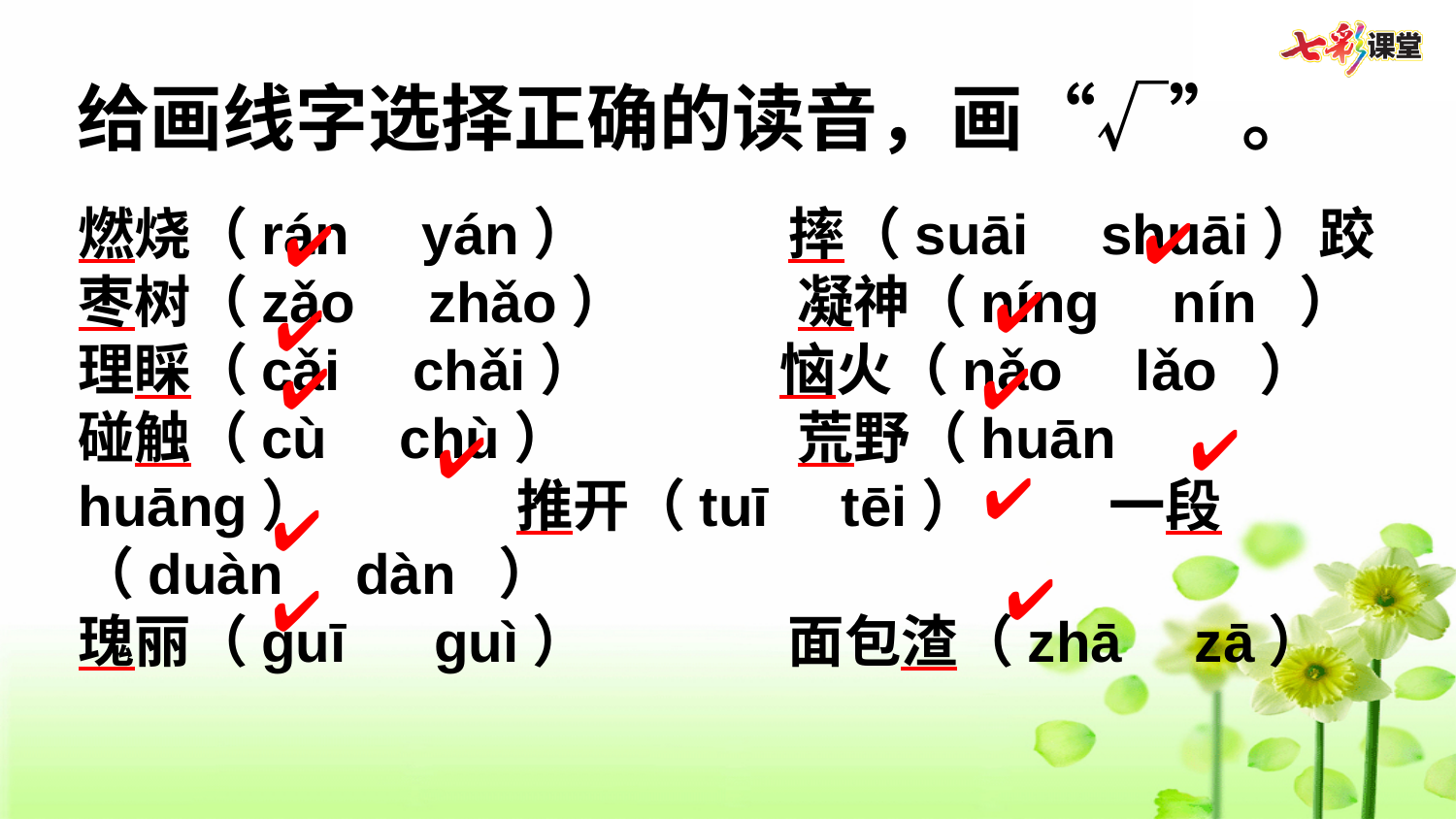

给画线字选择正确的读音，画“√”。
燃烧（rán   yán）       摔（suāi   shuāi）跤
枣树（zǎo   zhǎo）      凝神（níng   nín ）
理睬（cǎi   chǎi）       恼火（nǎo   lǎo ）
碰触（cù   chù）        荒野（huān   huānɡ）       推开（tuī   tēi）         一段（duàn   dàn ）
瑰丽（ɡuī    ɡuì）       面包渣（zhā   zā）
✔
✔
✔
✔
✔
✔
✔
✔
✔
✔
✔
✔